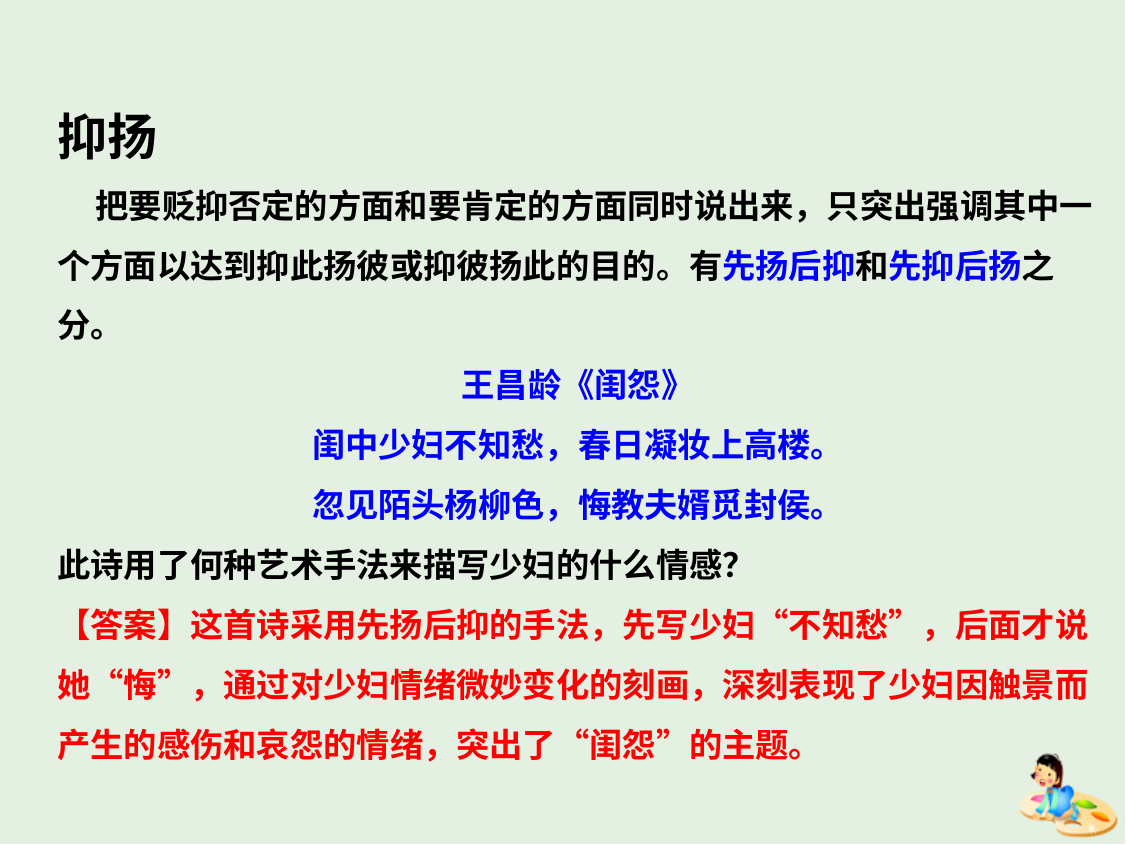

抑扬
    把要贬抑否定的方面和要肯定的方面同时说出来，只突出强调其中一个方面以达到抑此扬彼或抑彼扬此的目的。有先扬后抑和先抑后扬之分。
王昌龄《闺怨》
闺中少妇不知愁，春日凝妆上高楼。
忽见陌头杨柳色，悔教夫婿觅封侯。
此诗用了何种艺术手法来描写少妇的什么情感？
【答案】这首诗采用先扬后抑的手法，先写少妇“不知愁”，后面才说她“悔”，通过对少妇情绪微妙变化的刻画，深刻表现了少妇因触景而产生的感伤和哀怨的情绪，突出了“闺怨”的主题。